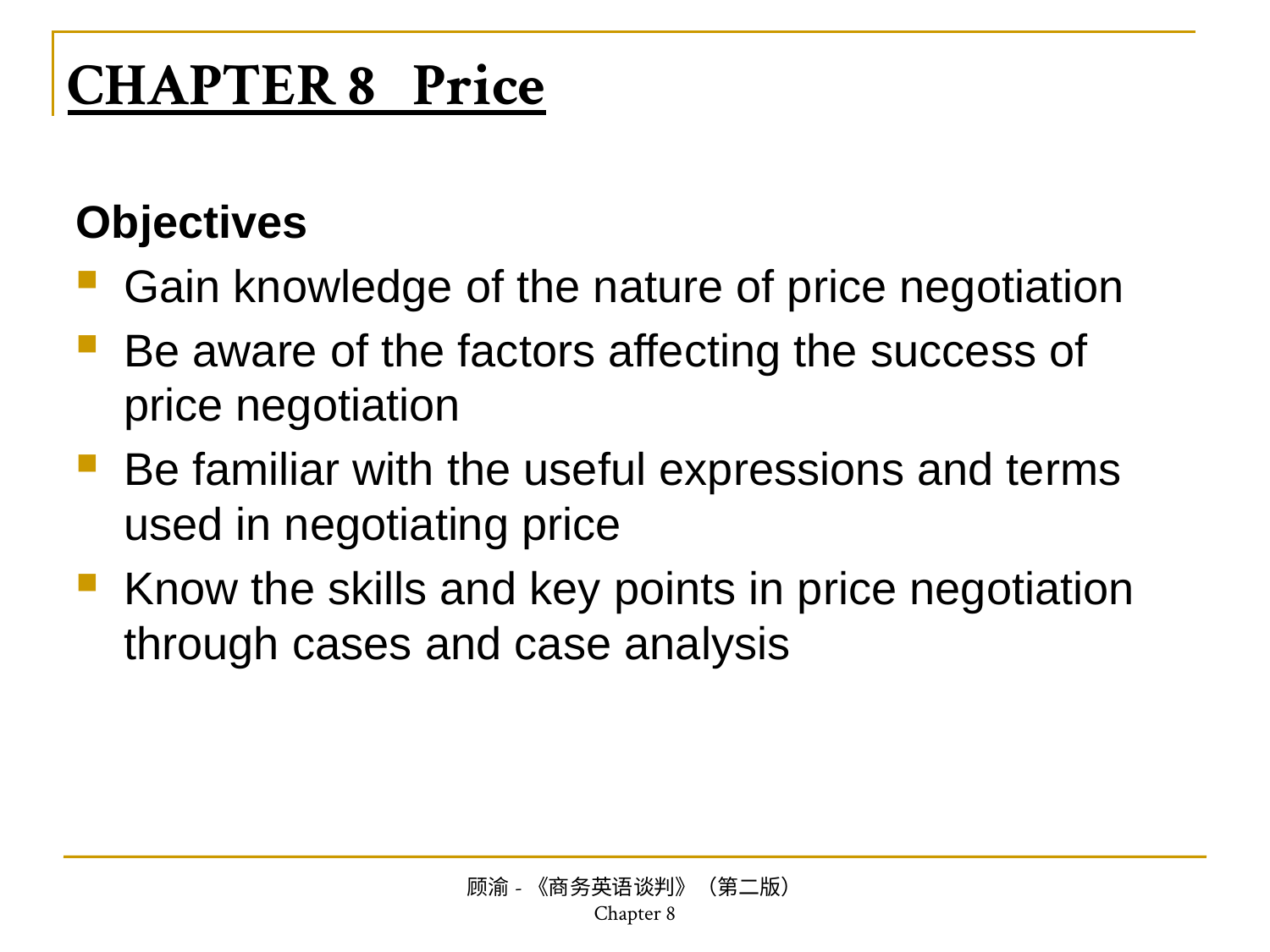

# CHAPTER 8   Price
Objectives
Gain knowledge of the nature of price negotiation
Be aware of the factors affecting the success of price negotiation
Be familiar with the useful expressions and terms used in negotiating price
Know the skills and key points in price negotiation through cases and case analysis

3
顾渝-《商务英语谈判》（第二版） Chapter 8